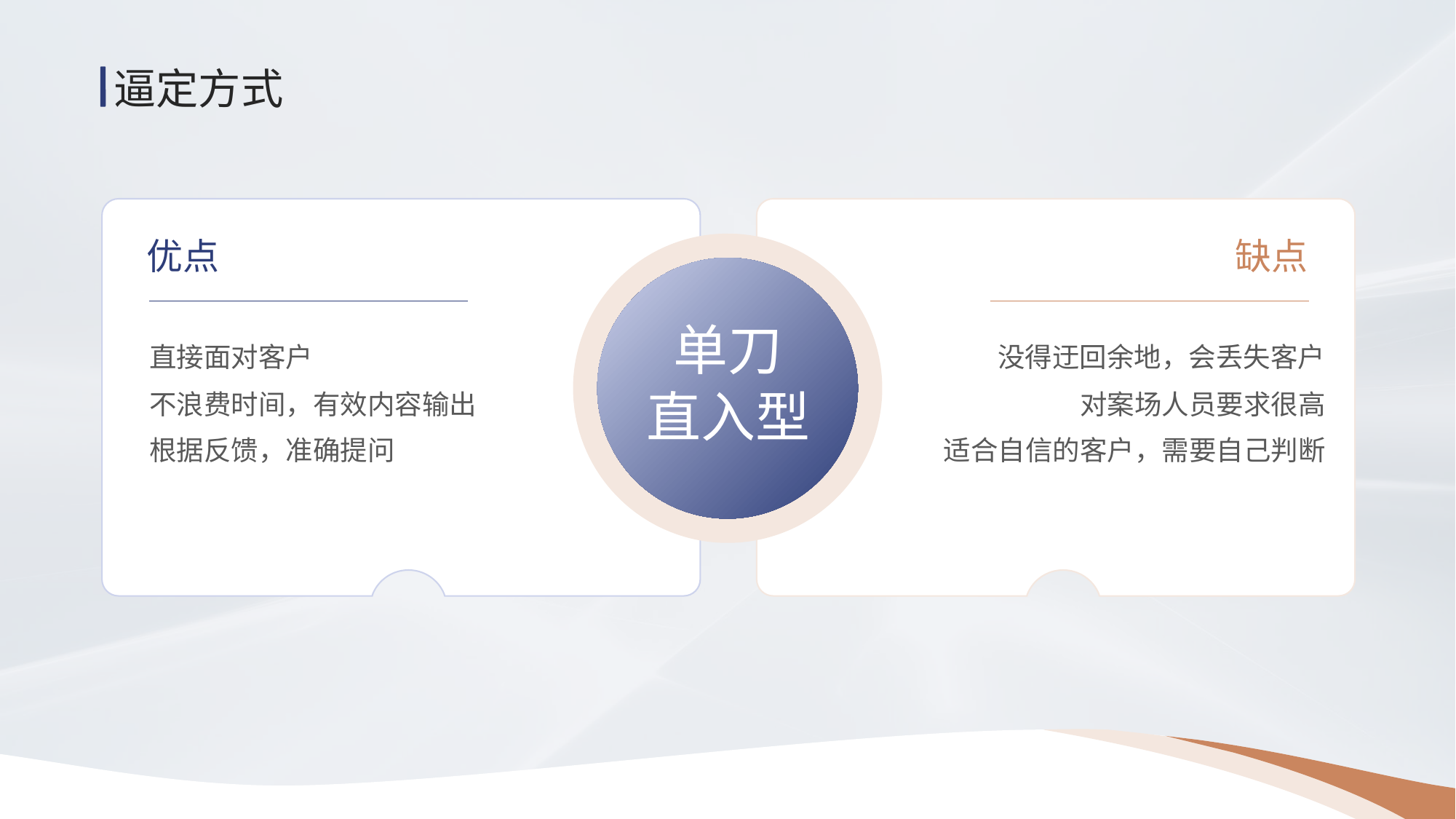

逼定方式

优点

缺点

单刀
直入型
直接面对客户
没得迂回余地，会丢失客户
不浪费时间，有效内容输出
对案场人员要求很高
根据反馈，准确提问
适合自信的客户，需要自己判断